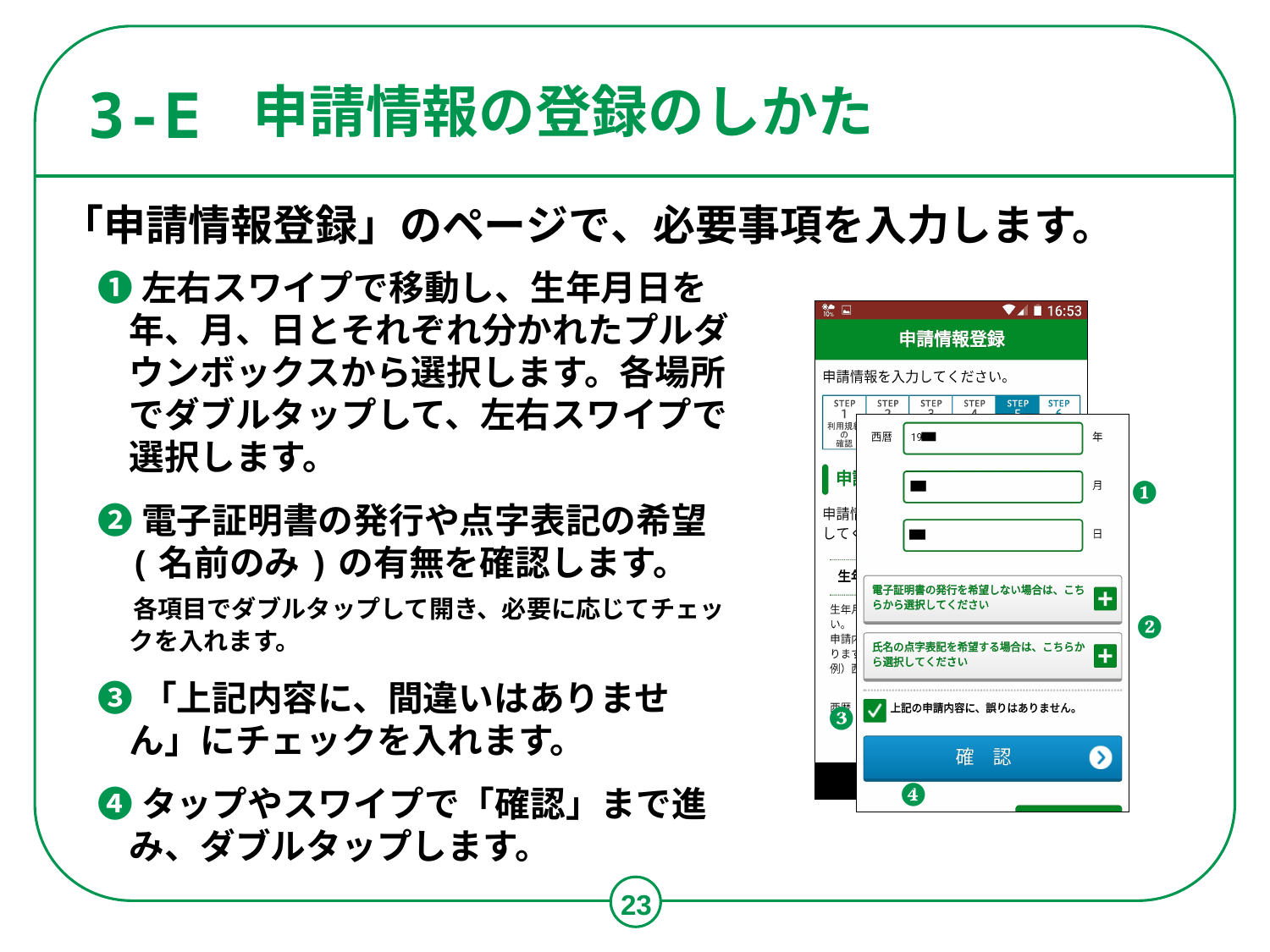

3-E
# 申請情報の登録のしかた
「申請情報登録」のページで、必要事項を入力します。
❶左右スワイプで移動し、生年月日を年、月、日とそれぞれ分かれたプルダウンボックスから選択します。各場所でダブルタップして、左右スワイプで選択します。
❷電子証明書の発行や点字表記の希望(名前のみ)の有無を確認します。
　各項目でダブルタップして開き、必要に応じてチェックを入れます。
❸「上記内容に、間違いはありません」にチェックを入れます。
❹タップやスワイプで「確認」まで進み、ダブルタップします。

❶
❷
❸
❹